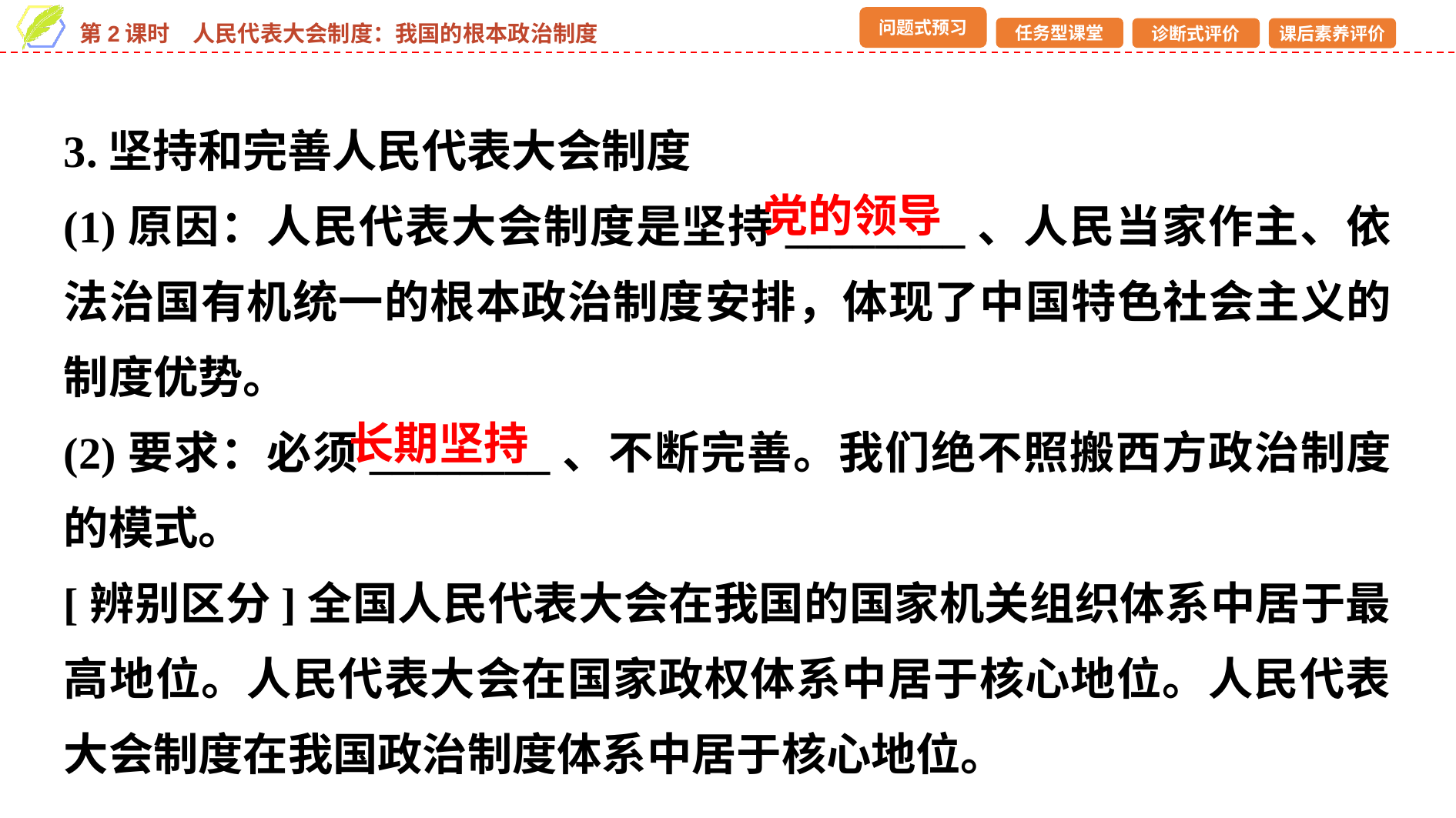

3.坚持和完善人民代表大会制度
(1)原因：人民代表大会制度是坚持________、人民当家作主、依法治国有机统一的根本政治制度安排，体现了中国特色社会主义的制度优势。
(2)要求：必须________、不断完善。我们绝不照搬西方政治制度的模式。
[辨别区分]全国人民代表大会在我国的国家机关组织体系中居于最高地位。人民代表大会在国家政权体系中居于核心地位。人民代表大会制度在我国政治制度体系中居于核心地位。
党的领导
长期坚持